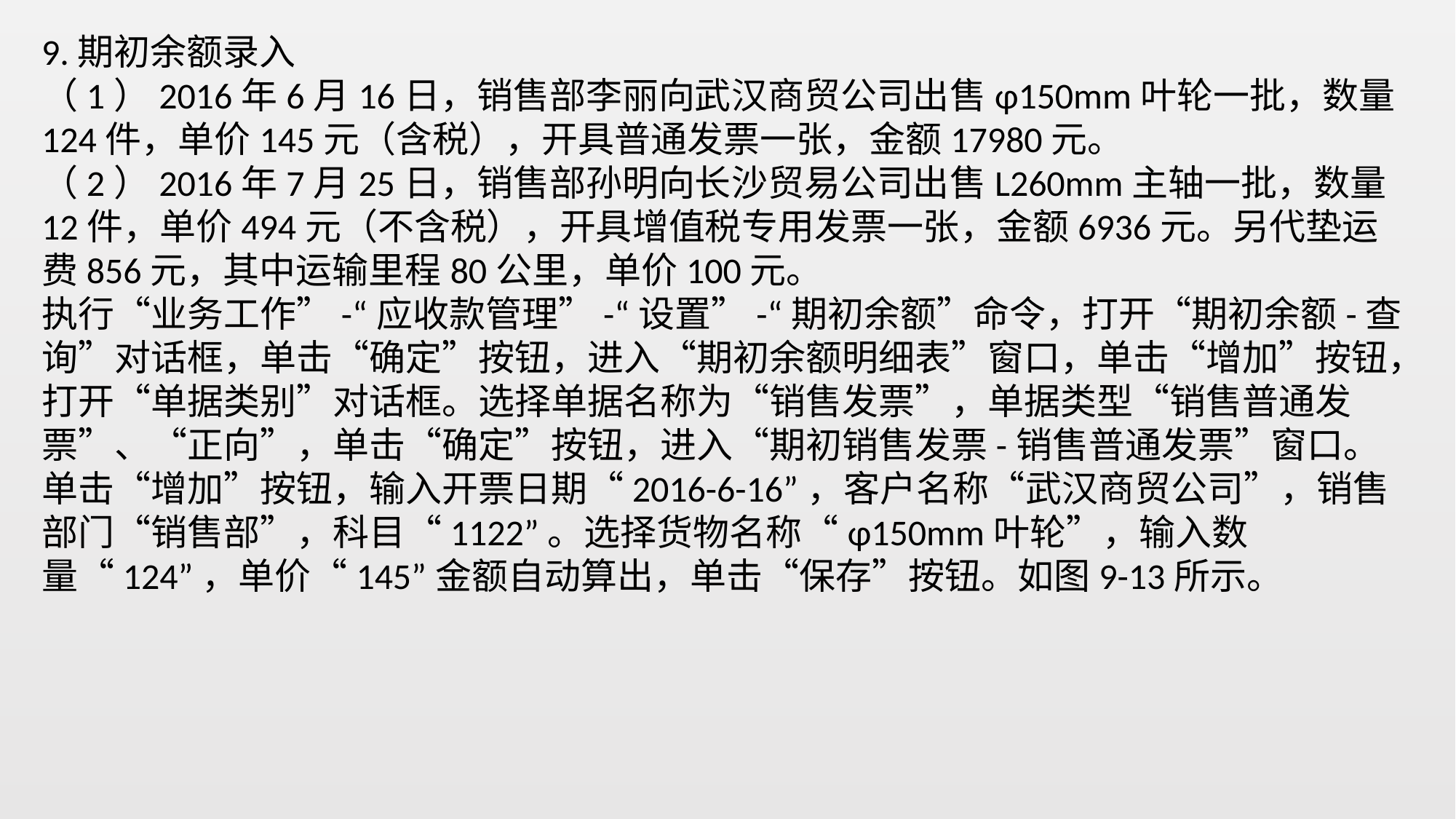

9.期初余额录入
（1）2016年6月16日，销售部李丽向武汉商贸公司出售ɸ150mm叶轮一批，数量124件，单价145元（含税），开具普通发票一张，金额17980元。
（2）2016年7月25日，销售部孙明向长沙贸易公司出售L260mm主轴一批，数量12件，单价494元（不含税），开具增值税专用发票一张，金额6936元。另代垫运费856元，其中运输里程80公里，单价100元。
执行“业务工作”-“应收款管理”-“设置”-“期初余额”命令，打开“期初余额-查询”对话框，单击“确定”按钮，进入“期初余额明细表”窗口，单击“增加”按钮，打开“单据类别”对话框。选择单据名称为“销售发票”，单据类型“销售普通发票”、“正向”，单击“确定”按钮，进入“期初销售发票-销售普通发票”窗口。单击“增加”按钮，输入开票日期“2016-6-16”，客户名称“武汉商贸公司”，销售部门“销售部”，科目“1122”。选择货物名称“ɸ150mm叶轮”，输入数量“124”，单价“145”金额自动算出，单击“保存”按钮。如图9-13所示。